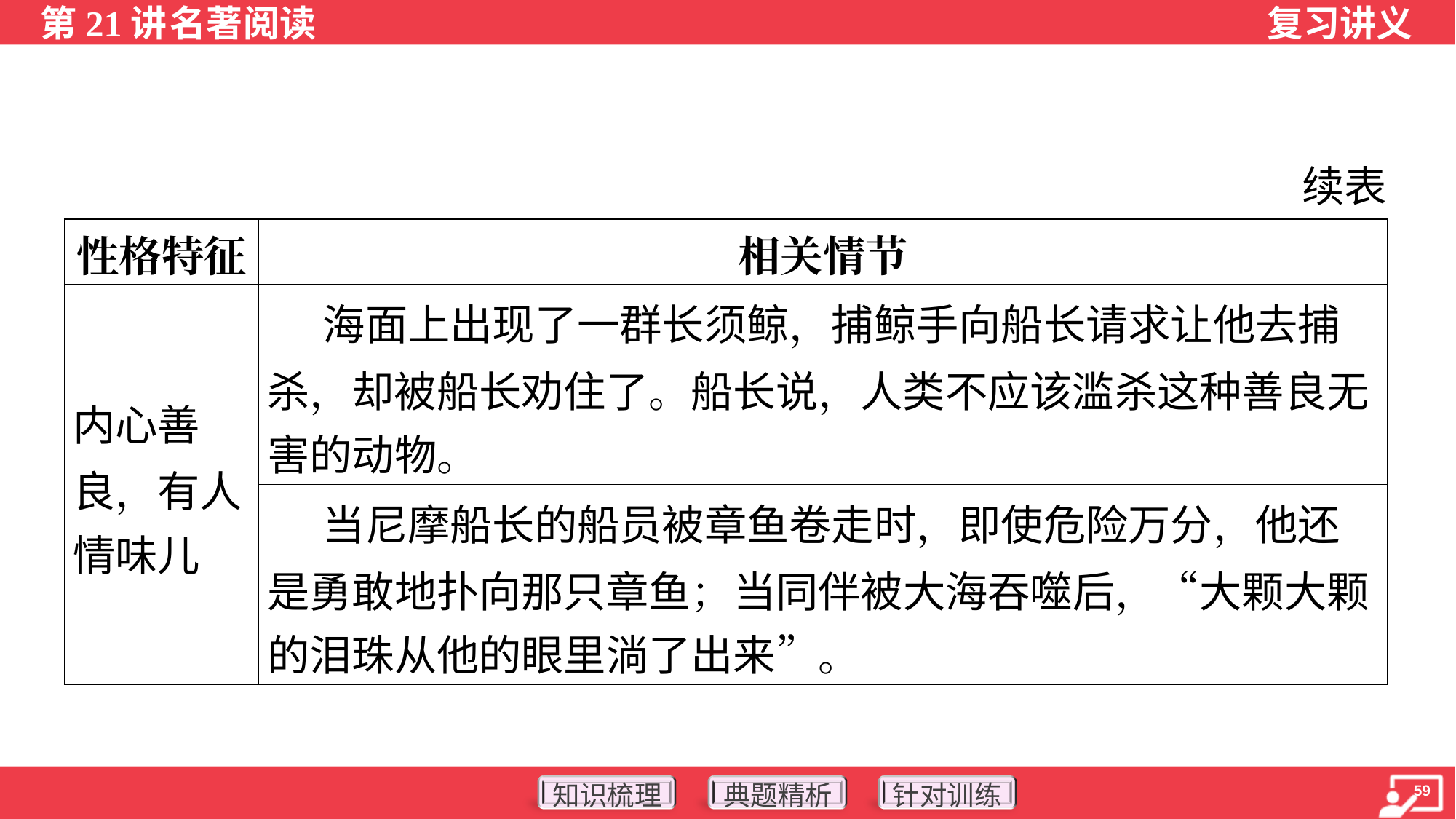

续表
| 性格特征 | 相关情节 |
| --- | --- |
| 内心善 良，有人 情味儿 | 海面上出现了一群长须鲸，捕鲸手向船长请求让他去捕 杀，却被船长劝住了。船长说，人类不应该滥杀这种善良无 害的动物。 |
|  | 当尼摩船长的船员被章鱼卷走时，即使危险万分，他还 是勇敢地扑向那只章鱼；当同伴被大海吞噬后，“大颗大颗 的泪珠从他的眼里淌了出来”。 |